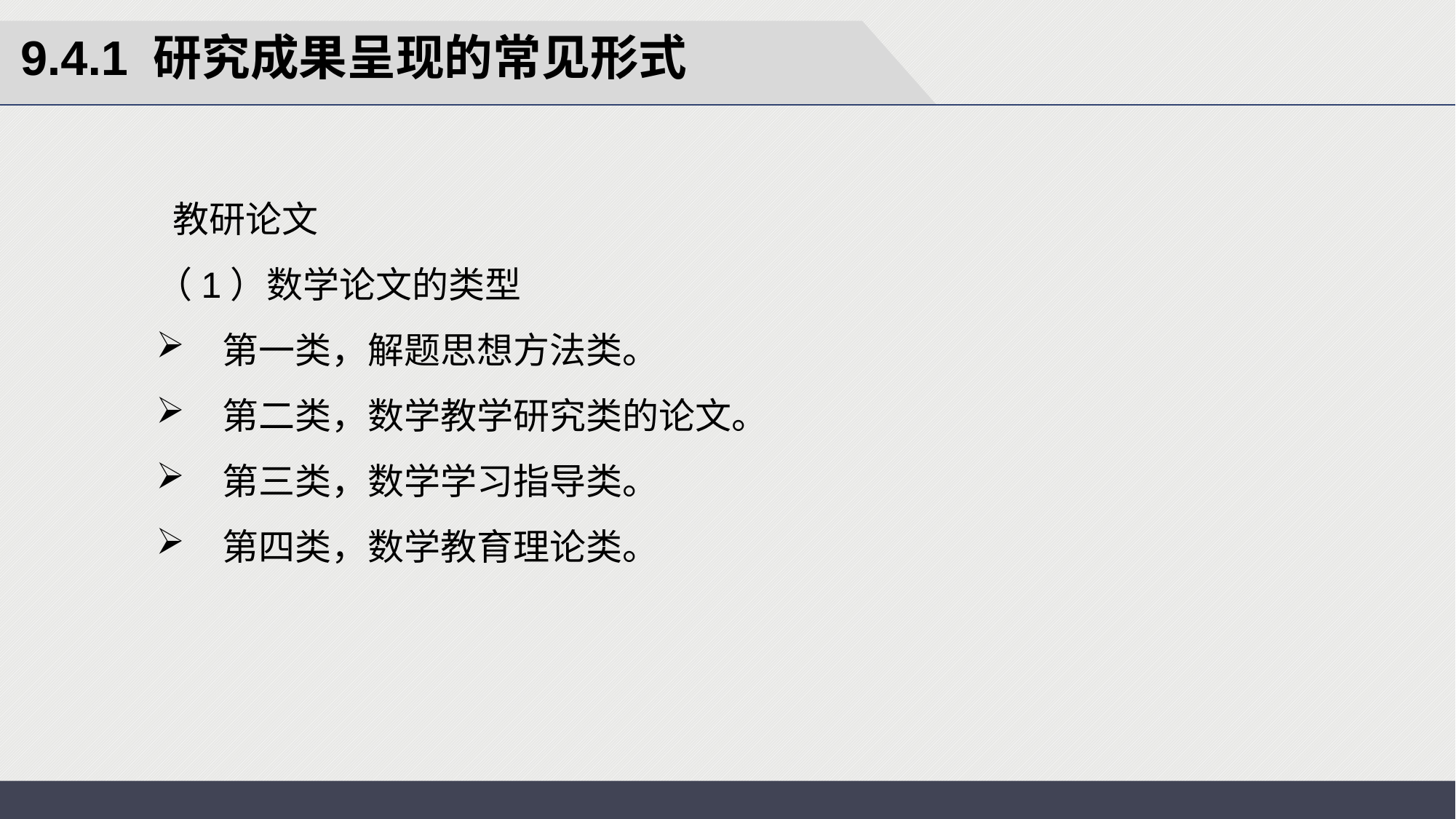

9.4.1 研究成果呈现的常见形式
 教研论文
（1）数学论文的类型
  第一类，解题思想方法类。
  第二类，数学教学研究类的论文。
  第三类，数学学习指导类。
  第四类，数学教育理论类。